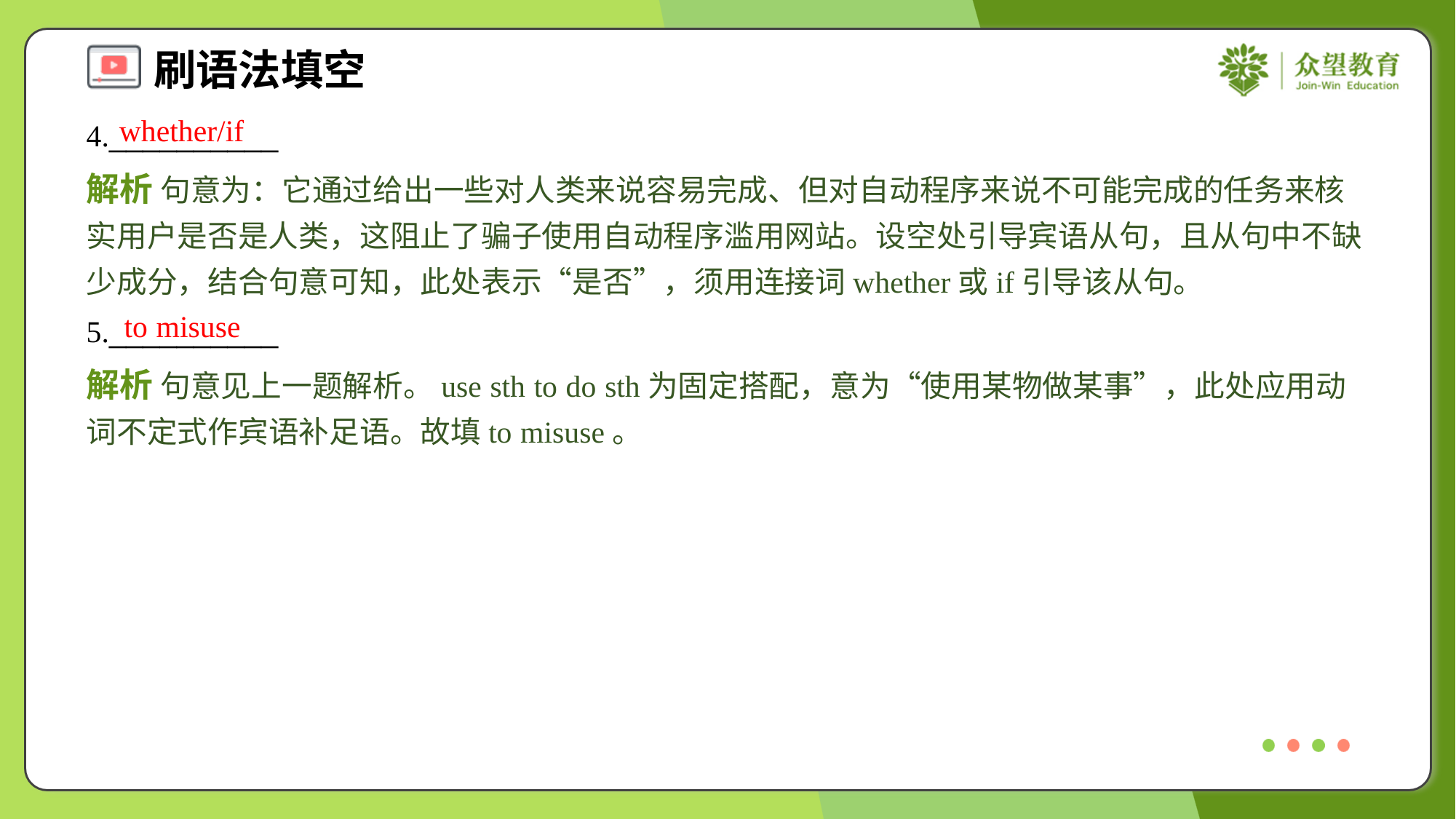

whether/if
4.__________
解析 句意为：它通过给出一些对人类来说容易完成、但对自动程序来说不可能完成的任务来核实用户是否是人类，这阻止了骗子使用自动程序滥用网站。设空处引导宾语从句，且从句中不缺少成分，结合句意可知，此处表示“是否”，须用连接词whether或if引导该从句。
to misuse
5.__________
解析 句意见上一题解析。use sth to do sth为固定搭配，意为“使用某物做某事”，此处应用动词不定式作宾语补足语。故填to misuse。